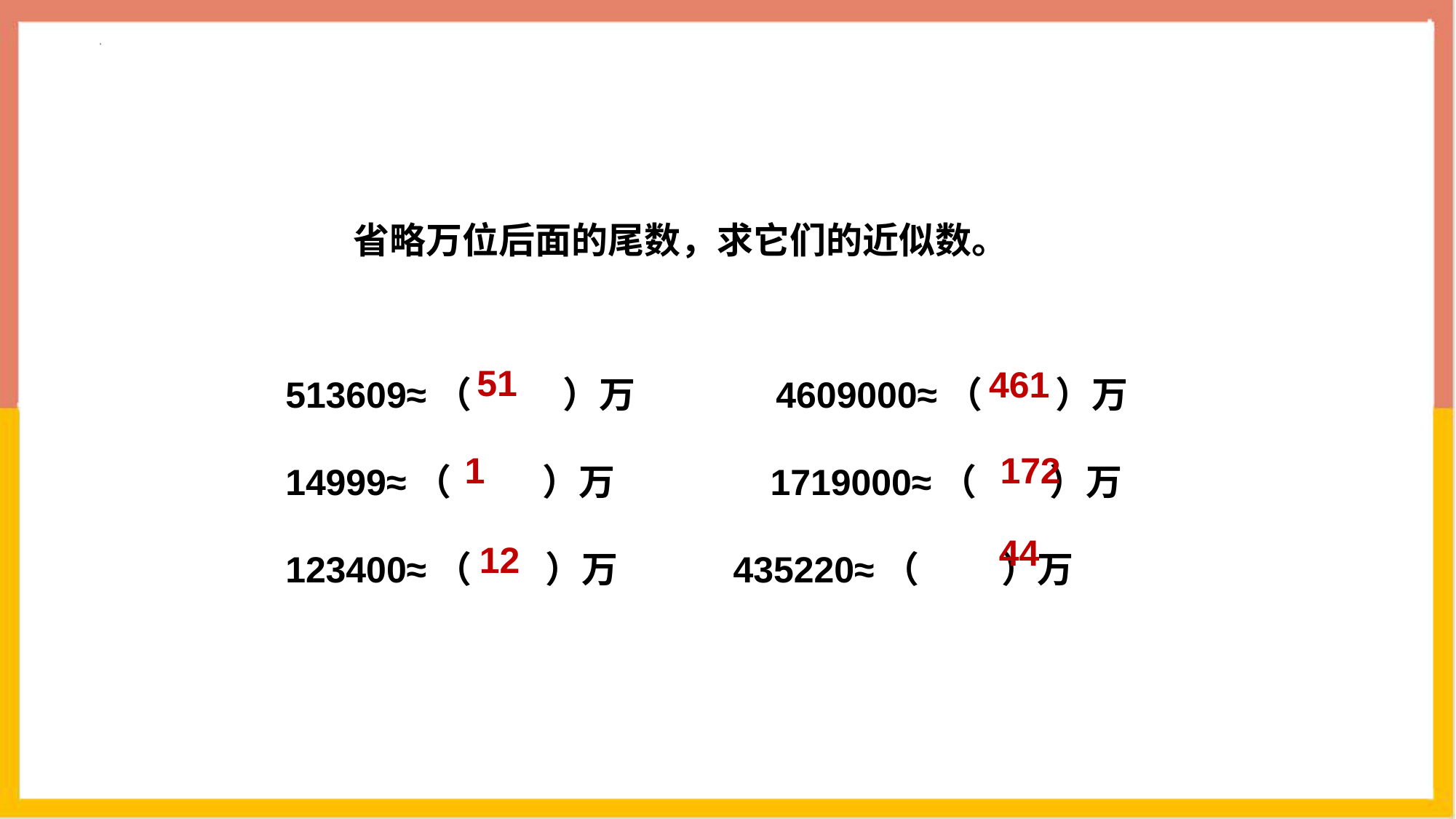

省略万位后面的尾数，求它们的近似数。
513609≈（     ）万          4609000≈（    ）万
14999≈（     ）万             1719000≈（    ）万
123400≈（         ）万             435220≈（          ）万
51
461
1
172
44
12